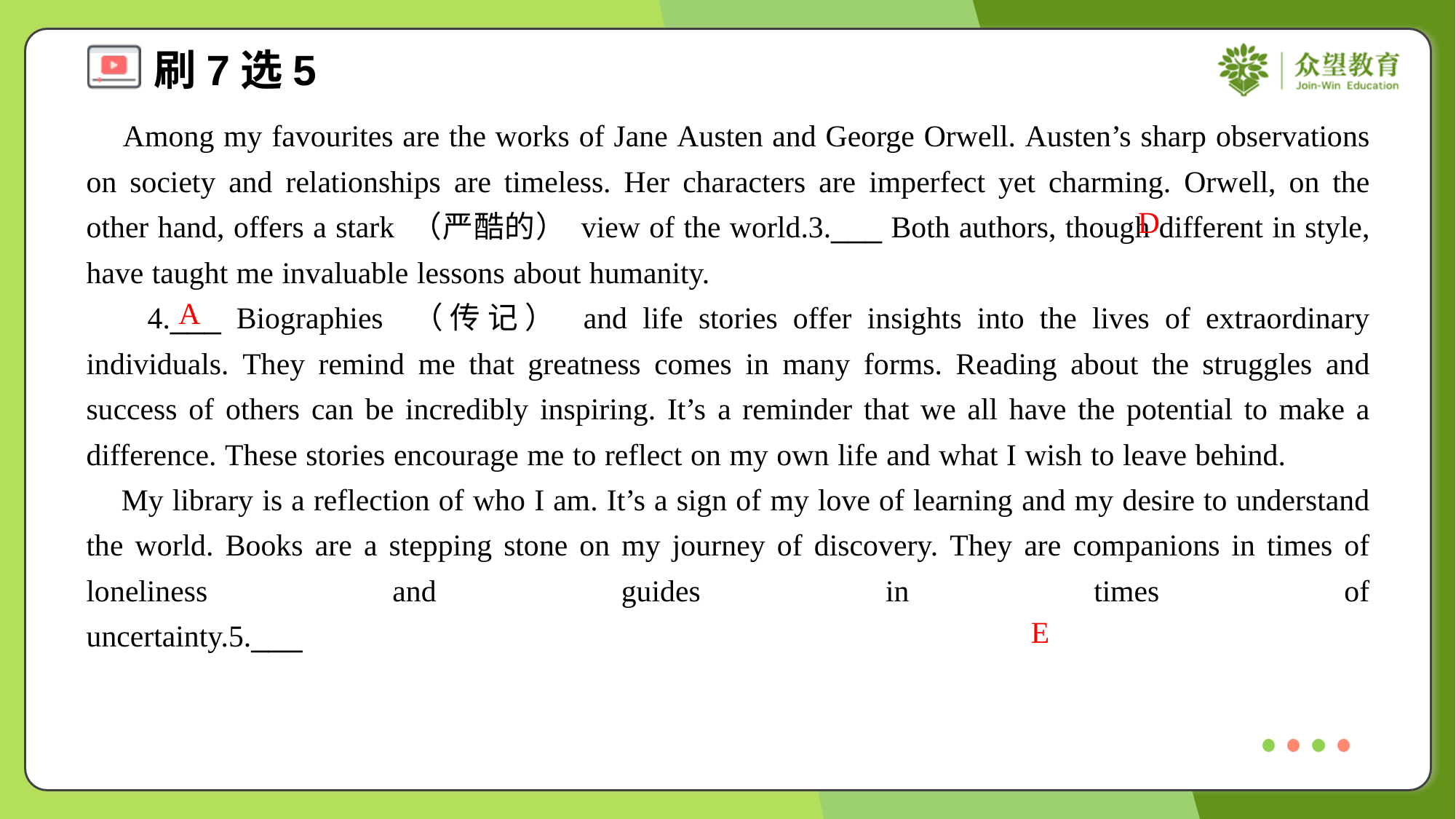

Among my favourites are the works of Jane Austen and George Orwell. Austen’s sharp observations on society and relationships are timeless. Her characters are imperfect yet charming. Orwell, on the other hand, offers a stark （严酷的） view of the world.3.___ Both authors, though different in style, have taught me invaluable lessons about humanity.
    4.___ Biographies （传记） and life stories offer insights into the lives of extraordinary individuals. They remind me that greatness comes in many forms. Reading about the struggles and success of others can be incredibly inspiring. It’s a reminder that we all have the potential to make a difference. These stories encourage me to reflect on my own life and what I wish to leave behind.
    My library is a reflection of who I am. It’s a sign of my love of learning and my desire to understand the world. Books are a stepping stone on my journey of discovery. They are companions in times of loneliness and guides in times of uncertainty.5.___#5
D
A
E